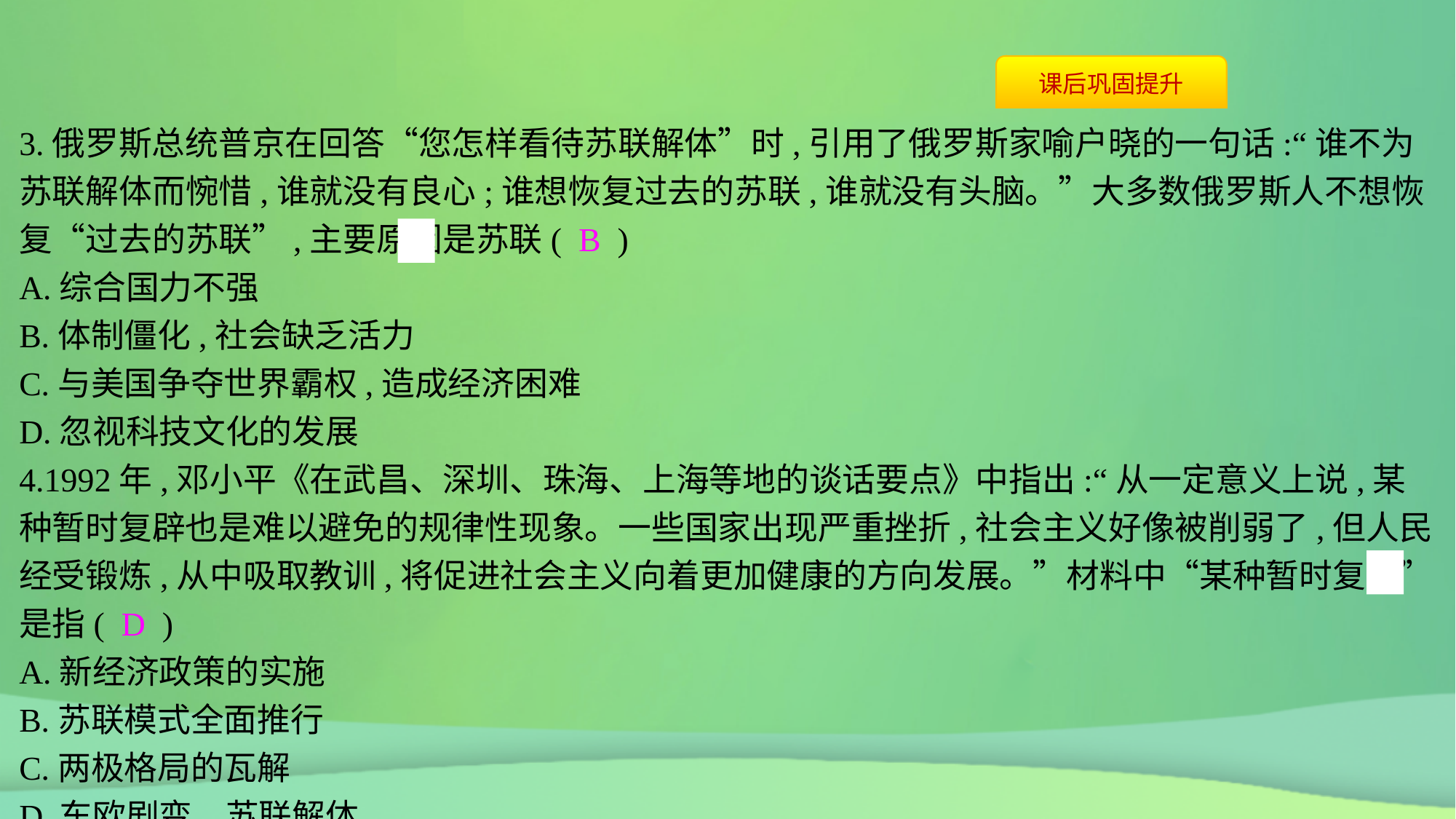

3.俄罗斯总统普京在回答“您怎样看待苏联解体”时,引用了俄罗斯家喻户晓的一句话:“谁不为苏联解体而惋惜,谁就没有良心;谁想恢复过去的苏联,谁就没有头脑。”大多数俄罗斯人不想恢复“过去的苏联”,主要原因是苏联(  B  )
A.综合国力不强
B.体制僵化,社会缺乏活力
C.与美国争夺世界霸权,造成经济困难
D.忽视科技文化的发展
4.1992年,邓小平《在武昌、深圳、珠海、上海等地的谈话要点》中指出:“从一定意义上说,某种暂时复辟也是难以避免的规律性现象。一些国家出现严重挫折,社会主义好像被削弱了,但人民经受锻炼,从中吸取教训,将促进社会主义向着更加健康的方向发展。”材料中“某种暂时复辟”是指(  D  )
A.新经济政策的实施
B.苏联模式全面推行
C.两极格局的瓦解
D.东欧剧变、苏联解体